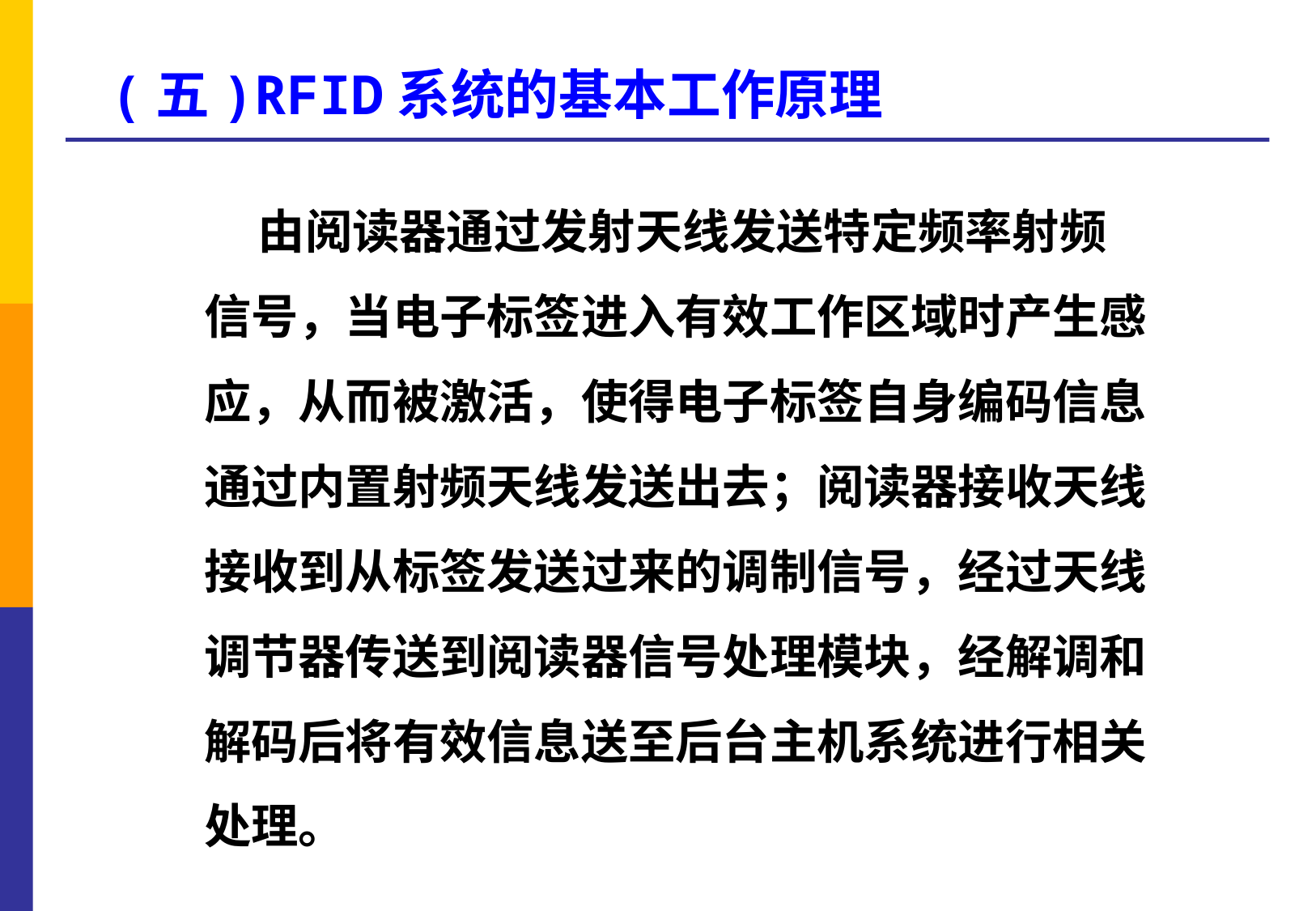

# (五)RFID系统的基本工作原理
    由阅读器通过发射天线发送特定频率射频信号，当电子标签进入有效工作区域时产生感应，从而被激活，使得电子标签自身编码信息通过内置射频天线发送出去；阅读器接收天线接收到从标签发送过来的调制信号，经过天线调节器传送到阅读器信号处理模块，经解调和解码后将有效信息送至后台主机系统进行相关处理。